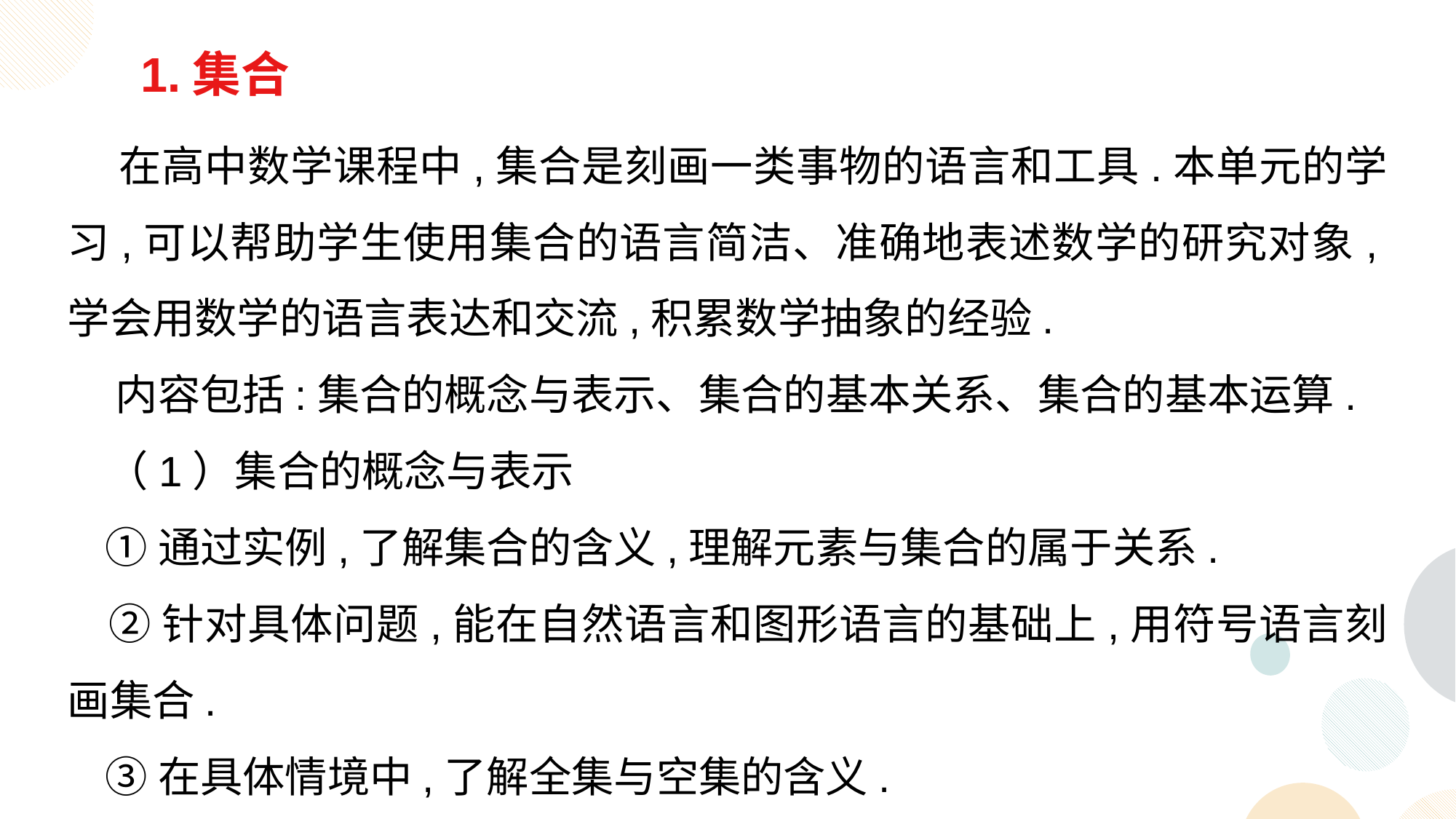

1.集合
    在高中数学课程中,集合是刻画一类事物的语言和工具.本单元的学习,可以帮助学生使用集合的语言简洁、准确地表述数学的研究对象,学会用数学的语言表达和交流,积累数学抽象的经验.
    内容包括:集合的概念与表示、集合的基本关系、集合的基本运算.
   （1）集合的概念与表示
    ①通过实例,了解集合的含义,理解元素与集合的属于关系.
    ②针对具体问题,能在自然语言和图形语言的基础上,用符号语言刻画集合.
    ③在具体情境中,了解全集与空集的含义.